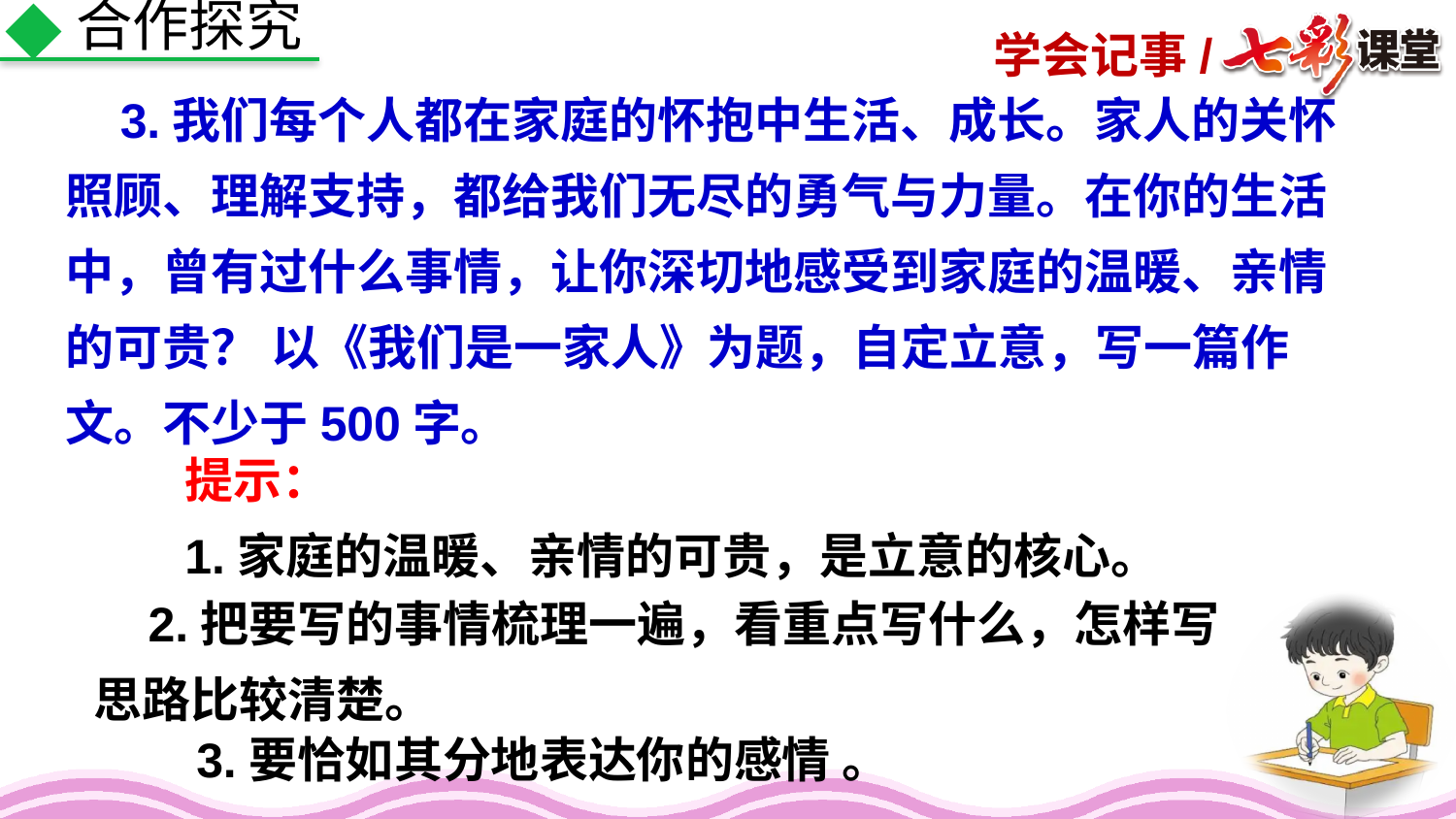

合作探究

    3.我们每个人都在家庭的怀抱中生活、成长。家人的关怀照顾、理解支持，都给我们无尽的勇气与力量。在你的生活中，曾有过什么事情，让你深切地感受到家庭的温暖、亲情的可贵？ 以《我们是一家人》为题，自定立意，写一篇作文。不少于500字。
提示：
1.家庭的温暖、亲情的可贵，是立意的核心。
    2.把要写的事情梳理一遍，看重点写什么，怎样写
思路比较清楚。
3.要恰如其分地表达你的感情 。